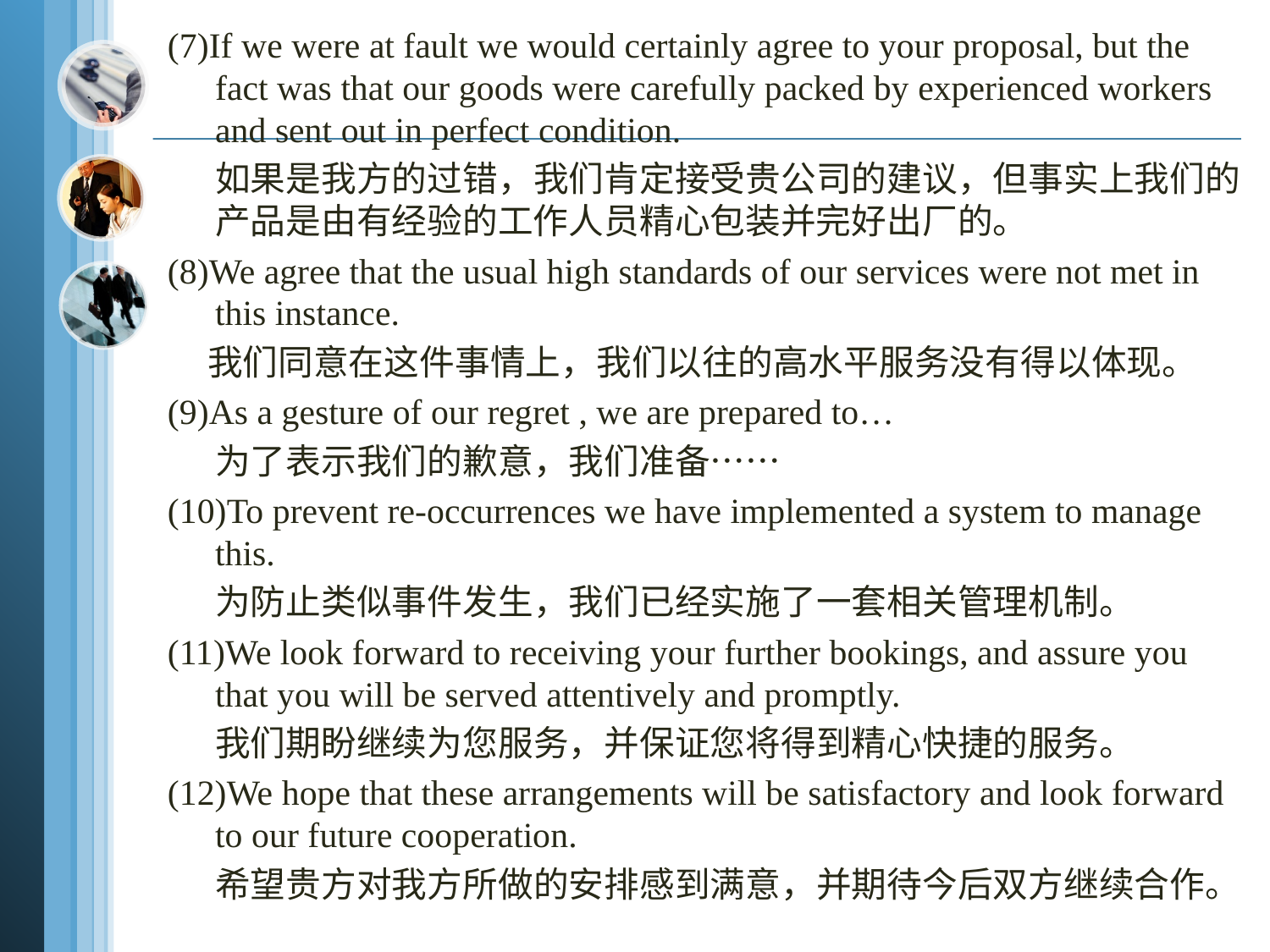

(7)If we were at fault we would certainly agree to your proposal, but the fact was that our goods were carefully packed by experienced workers and sent out in perfect condition.
     如果是我方的过错，我们肯定接受贵公司的建议，但事实上我们的产品是由有经验的工作人员精心包装并完好出厂的。
(8)We agree that the usual high standards of our services were not met in this instance.
    我们同意在这件事情上，我们以往的高水平服务没有得以体现。
(9)As a gesture of our regret , we are prepared to…
     为了表示我们的歉意，我们准备……
(10)To prevent re-occurrences we have implemented a system to manage this.
     为防止类似事件发生，我们已经实施了一套相关管理机制。
(11)We look forward to receiving your further bookings, and assure you that you will be served attentively and promptly.
     我们期盼继续为您服务，并保证您将得到精心快捷的服务。
(12)We hope that these arrangements will be satisfactory and look forward to our future cooperation.
     希望贵方对我方所做的安排感到满意，并期待今后双方继续合作。